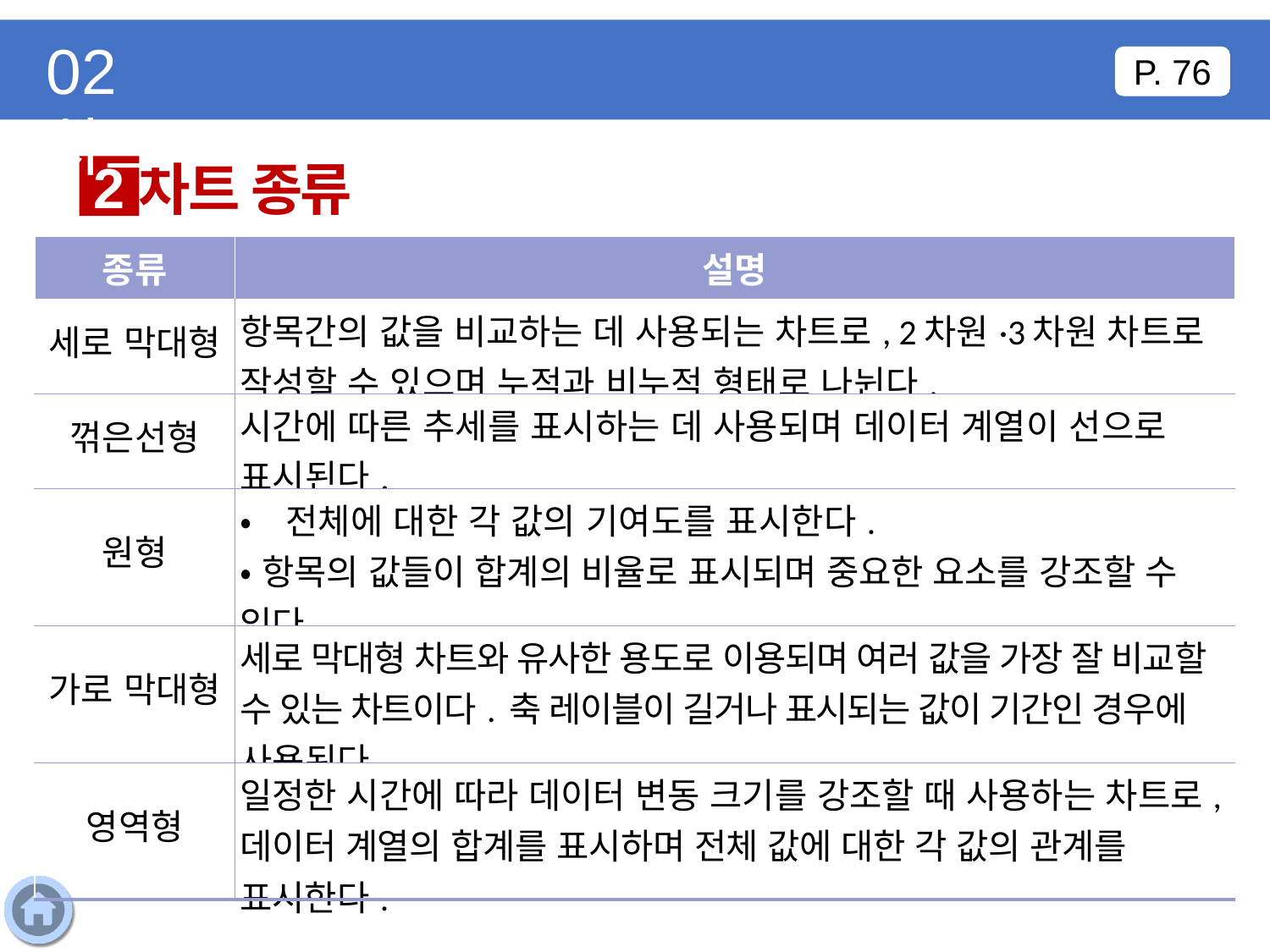

02 차트
P. 76
차트 종류
2
| 종류 | 설명 |
| --- | --- |
| 세로 막대형 | 항목간의 값을 비교하는 데 사용되는 차트로, 2차원·3차원 차트로 작성할 수 있으며 누적과 비누적 형태로 나뉜다. |
| 꺾은선형 | 시간에 따른 추세를 표시하는 데 사용되며 데이터 계열이 선으로 표시된다. |
| 원형 | •전체에 대한 각 값의 기여도를 표시한다. •항목의 값들이 합계의 비율로 표시되며 중요한 요소를 강조할 수 있다. |
| 가로 막대형 | 세로 막대형 차트와 유사한 용도로 이용되며 여러 값을 가장 잘 비교할 수 있는 차트이다. 축 레이블이 길거나 표시되는 값이 기간인 경우에 사용된다. |
| 영역형 | 일정한 시간에 따라 데이터 변동 크기를 강조할 때 사용하는 차트로, 데이터 계열의 합계를 표시하며 전체 값에 대한 각 값의 관계를 표시한다. |